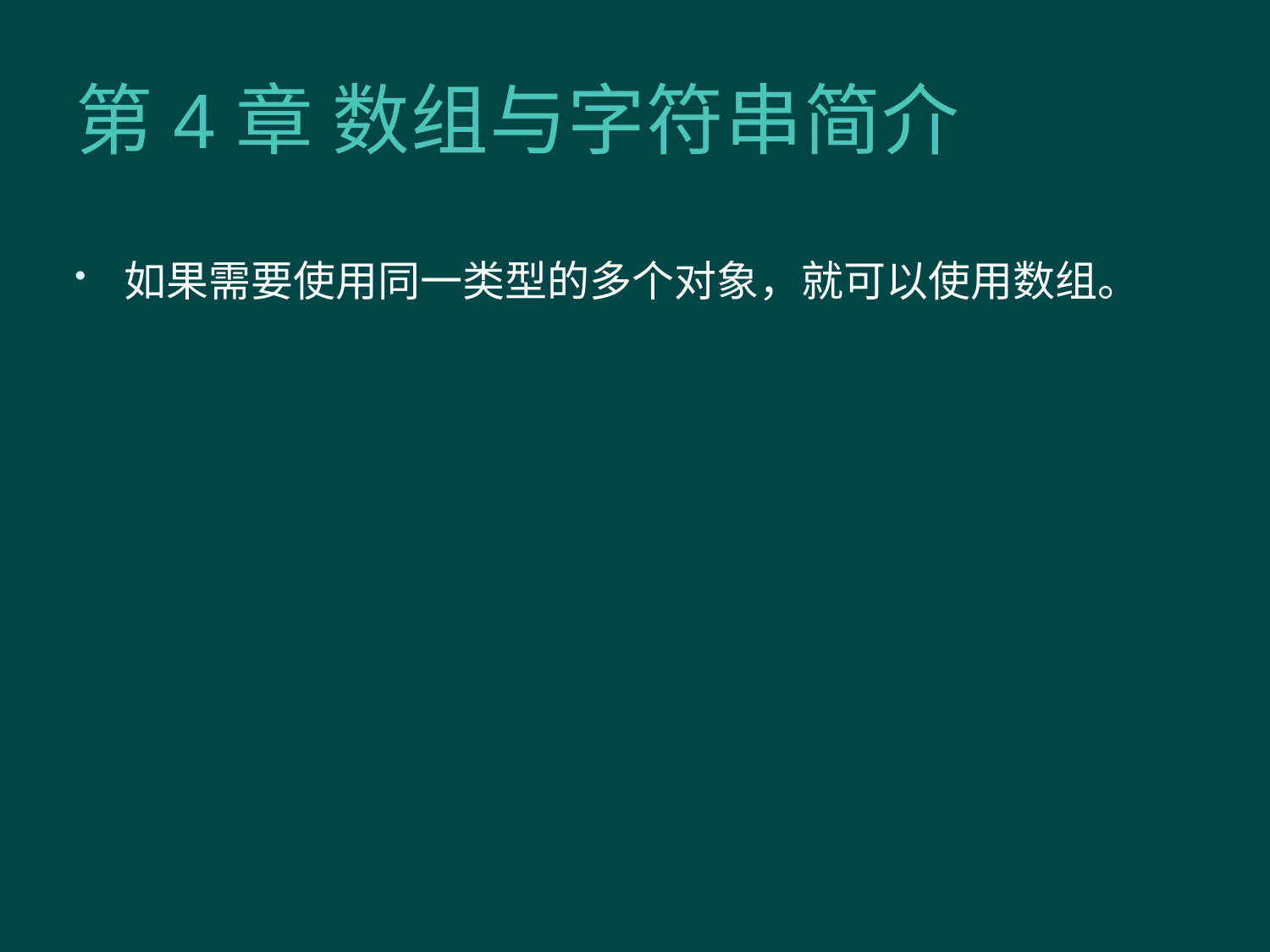

# 第4章 数组与字符串简介
如果需要使用同一类型的多个对象，就可以使用数组。